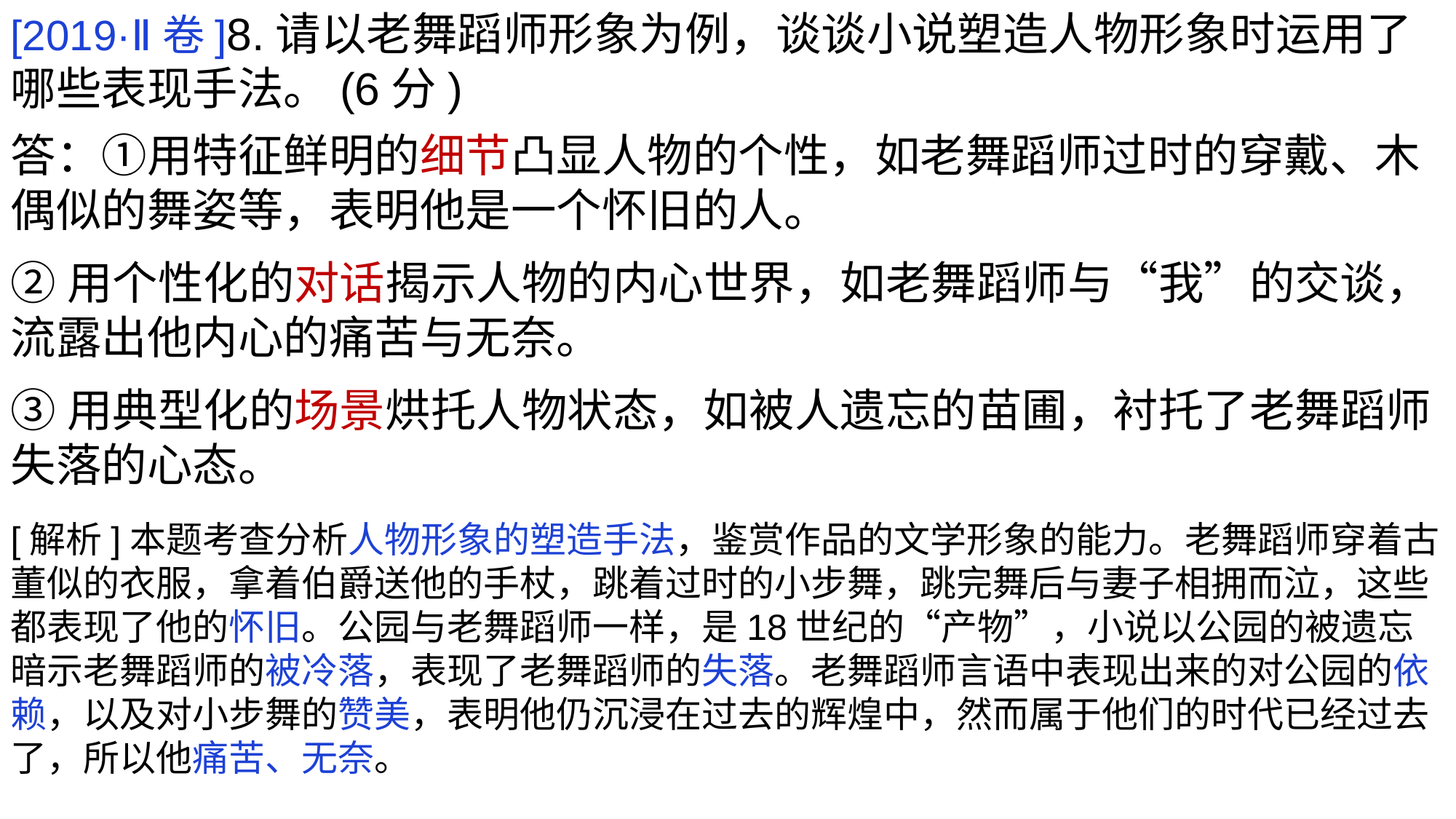

[2019·Ⅱ卷]8.请以老舞蹈师形象为例，谈谈小说塑造人物形象时运用了哪些表现手法。(6分)
答：①用特征鲜明的细节凸显人物的个性，如老舞蹈师过时的穿戴、木偶似的舞姿等，表明他是一个怀旧的人。
②用个性化的对话揭示人物的内心世界，如老舞蹈师与“我”的交谈，流露出他内心的痛苦与无奈。
③用典型化的场景烘托人物状态，如被人遗忘的苗圃，衬托了老舞蹈师失落的心态。
[解析]本题考查分析人物形象的塑造手法，鉴赏作品的文学形象的能力。老舞蹈师穿着古董似的衣服，拿着伯爵送他的手杖，跳着过时的小步舞，跳完舞后与妻子相拥而泣，这些都表现了他的怀旧。公园与老舞蹈师一样，是18世纪的“产物”，小说以公园的被遗忘暗示老舞蹈师的被冷落，表现了老舞蹈师的失落。老舞蹈师言语中表现出来的对公园的依赖，以及对小步舞的赞美，表明他仍沉浸在过去的辉煌中，然而属于他们的时代已经过去了，所以他痛苦、无奈。